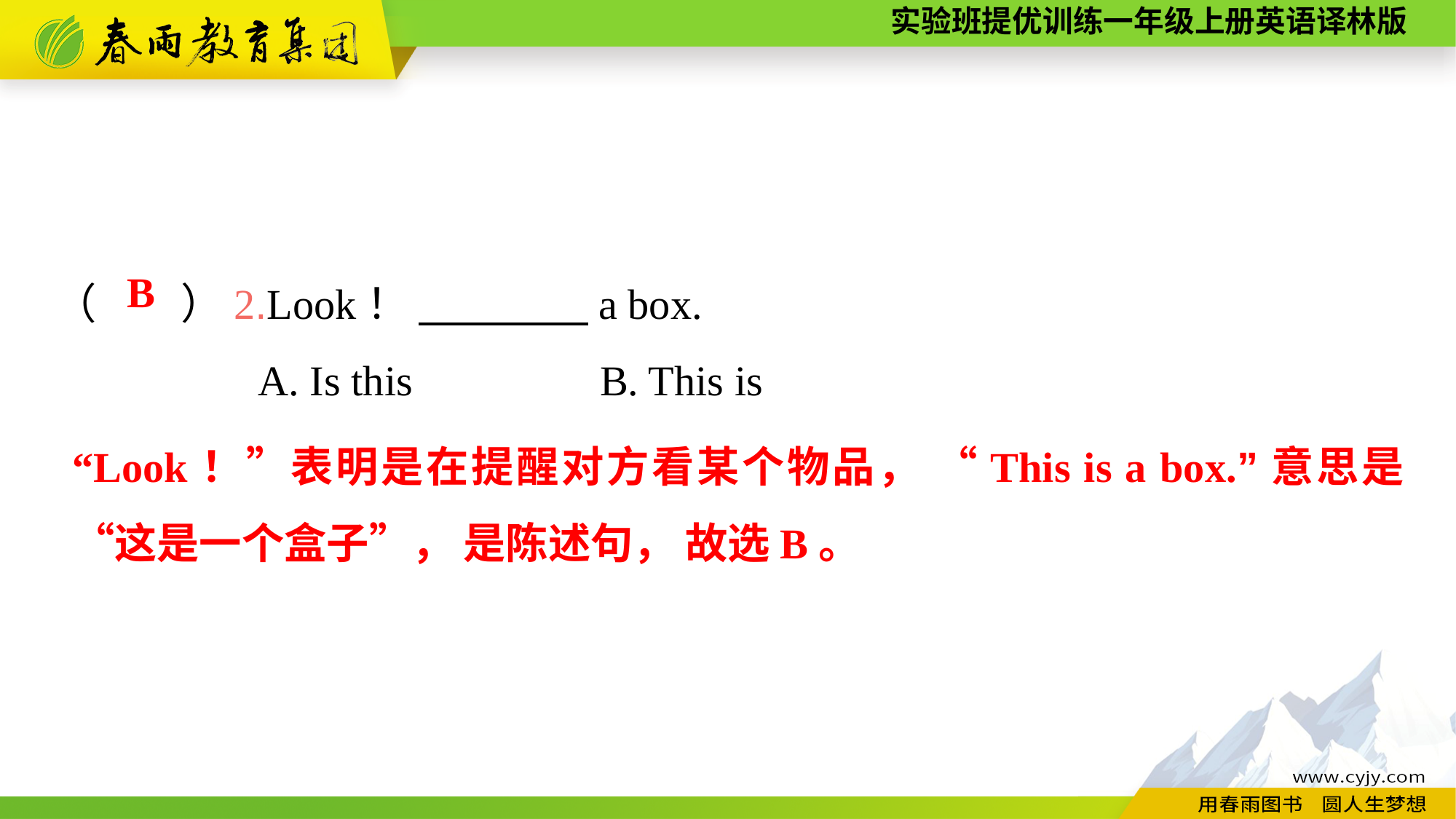

（　　）2.Look！ 　　　　a box.
A. Is this		B. This is
B
“Look！”表明是在提醒对方看某个物品， “This is a box.”意思是“这是一个盒子”， 是陈述句， 故选B。